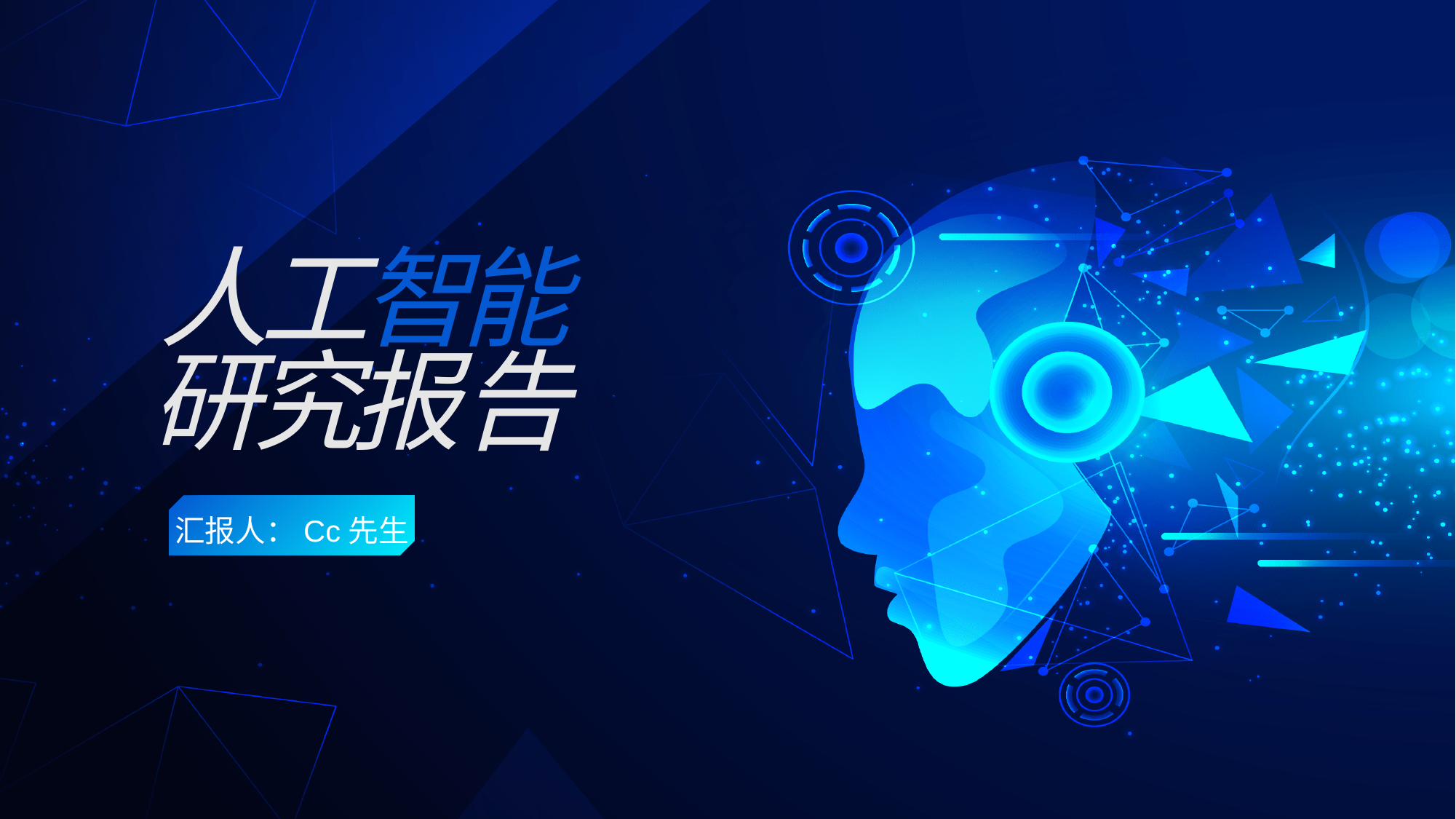

人
工
智
能
研
究
报
告

汇报人：Cc先生